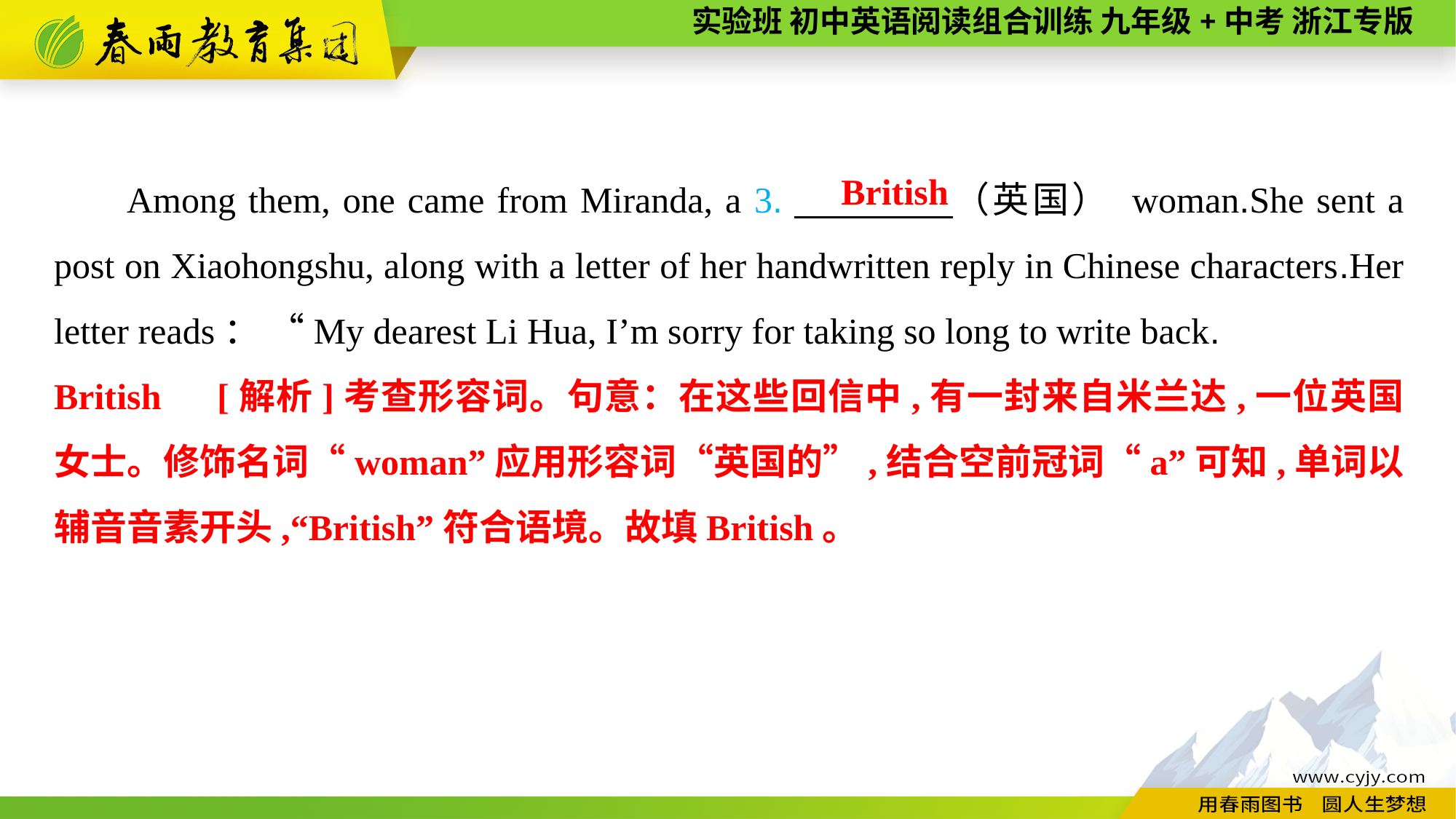

Among them, one came from Miranda, a 3.　　　　（英国） woman.She sent a post on Xiaohongshu, along with a letter of her handwritten reply in Chinese characters.Her letter reads： “My dearest Li Hua, I’m sorry for taking so long to write back.
British
British　[解析]考查形容词。句意：在这些回信中,有一封来自米兰达,一位英国女士。修饰名词“woman”应用形容词“英国的”,结合空前冠词“a”可知,单词以辅音音素开头,“British”符合语境。故填British。